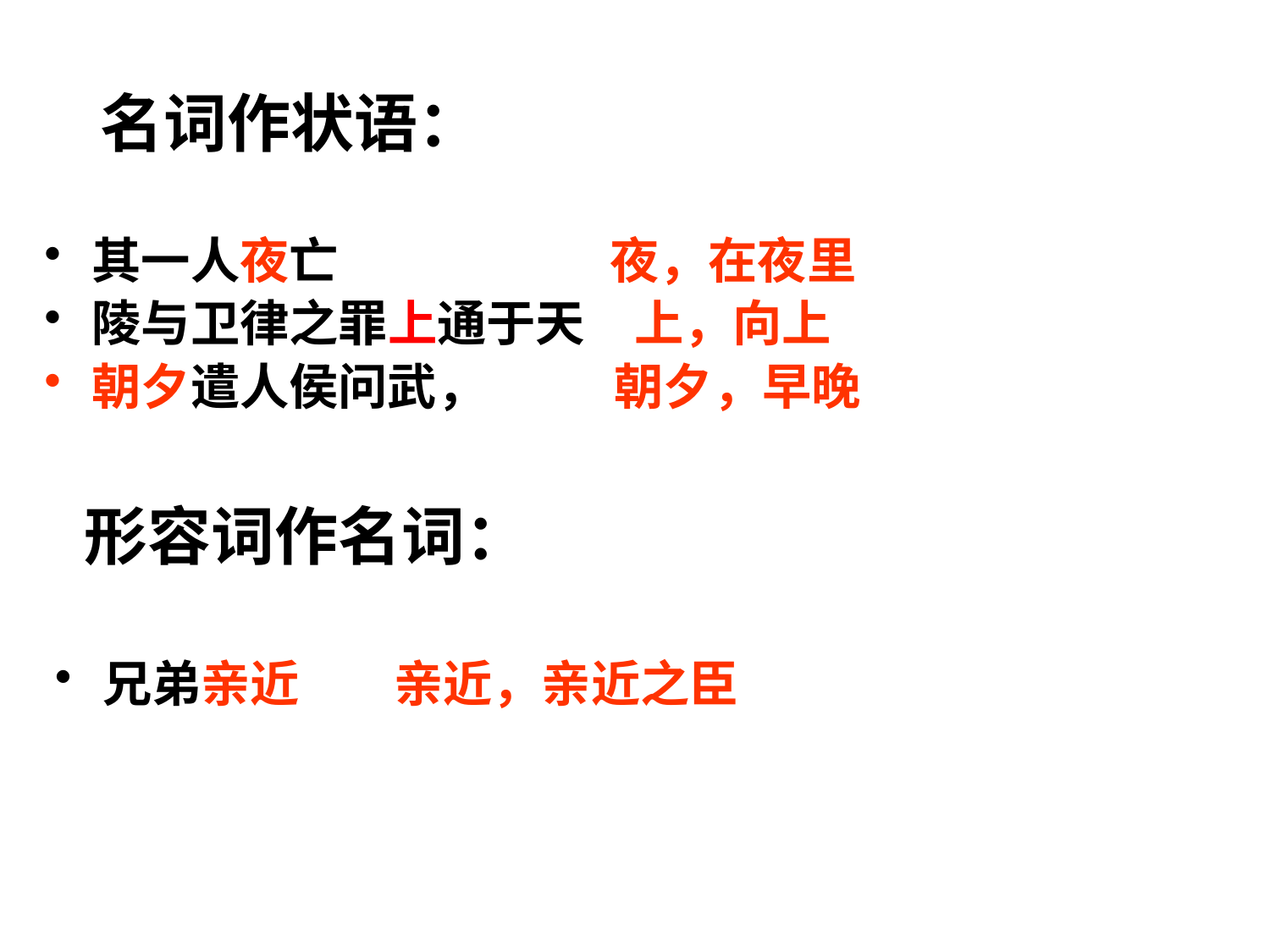

# 名词作状语：

其一人夜亡　　　           夜，在夜里
陵与卫律之罪上通于天　上，向上
朝夕遣人侯问武，　       朝夕，早晚
形容词作名词：

兄弟亲近　    亲近，亲近之臣